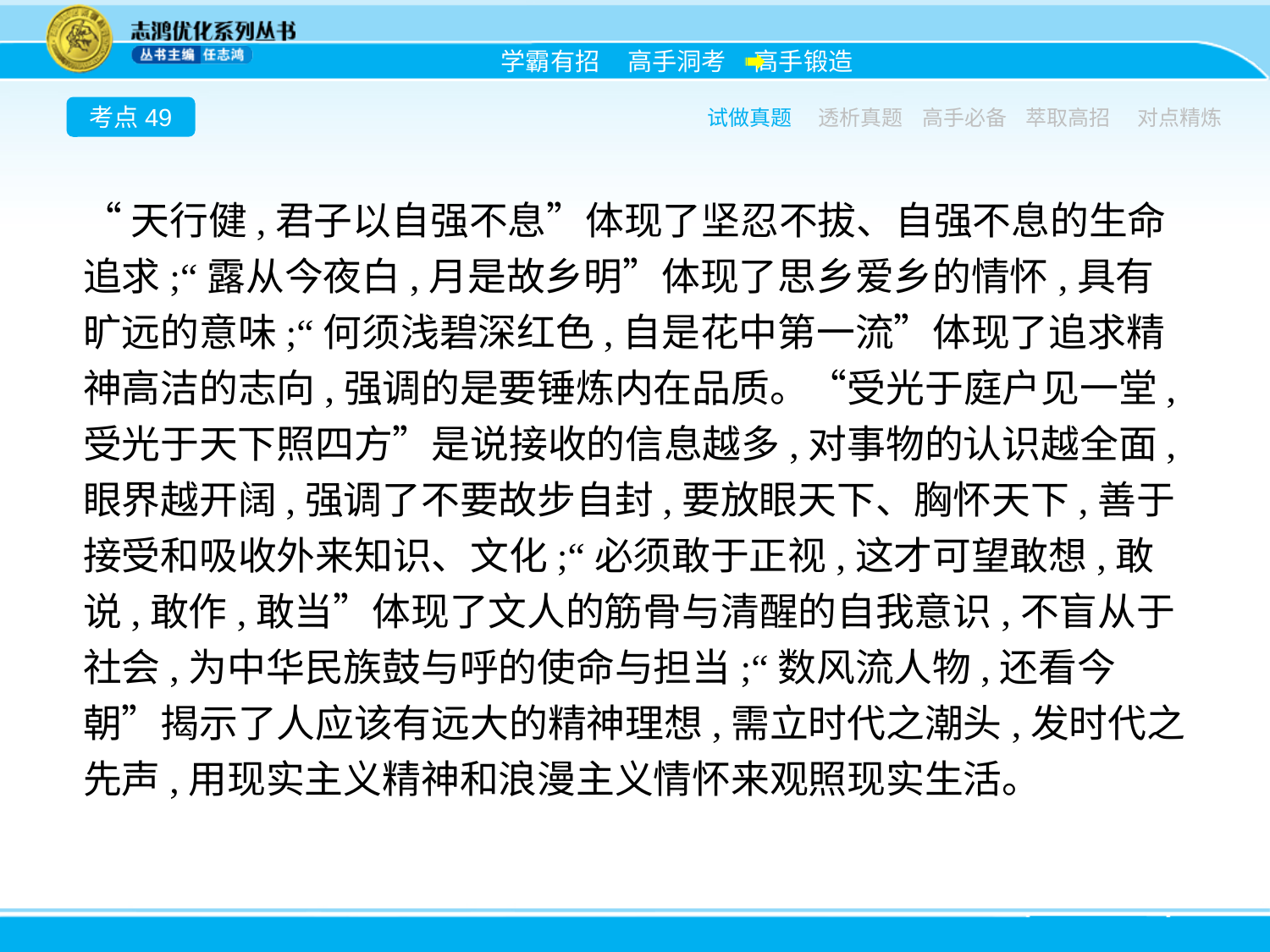

考点49
试做真题
透析真题
高手必备
萃取高招
对点精炼
“天行健,君子以自强不息”体现了坚忍不拔、自强不息的生命追求;“露从今夜白,月是故乡明”体现了思乡爱乡的情怀,具有旷远的意味;“何须浅碧深红色,自是花中第一流”体现了追求精神高洁的志向,强调的是要锤炼内在品质。“受光于庭户见一堂,受光于天下照四方”是说接收的信息越多,对事物的认识越全面,眼界越开阔,强调了不要故步自封,要放眼天下、胸怀天下,善于接受和吸收外来知识、文化;“必须敢于正视,这才可望敢想,敢说,敢作,敢当”体现了文人的筋骨与清醒的自我意识,不盲从于社会,为中华民族鼓与呼的使命与担当;“数风流人物,还看今朝”揭示了人应该有远大的精神理想,需立时代之潮头,发时代之先声,用现实主义精神和浪漫主义情怀来观照现实生活。